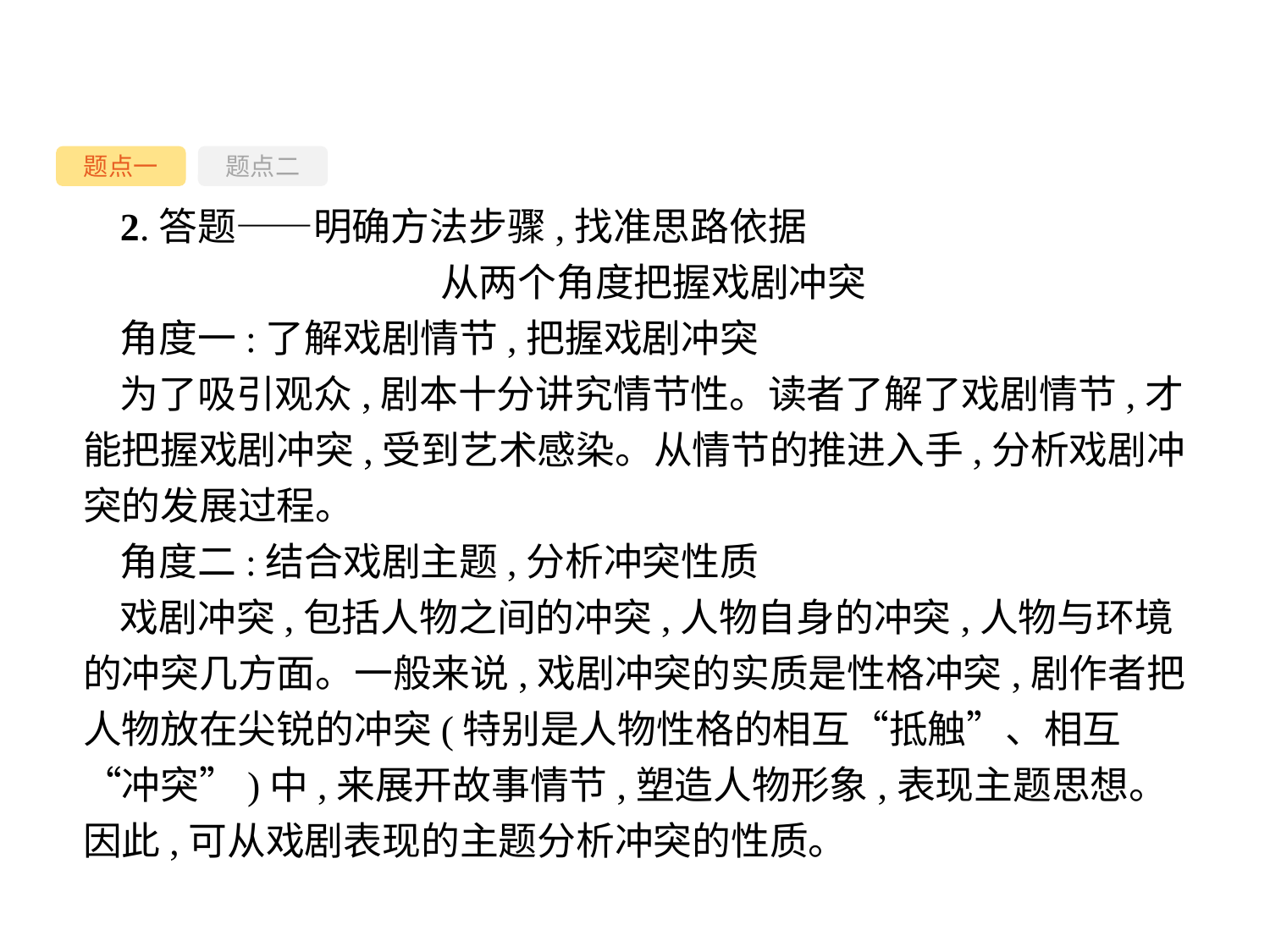

题点一
题点二
2.答题——明确方法步骤,找准思路依据
从两个角度把握戏剧冲突
角度一:了解戏剧情节,把握戏剧冲突
为了吸引观众,剧本十分讲究情节性。读者了解了戏剧情节,才能把握戏剧冲突,受到艺术感染。从情节的推进入手,分析戏剧冲突的发展过程。
角度二:结合戏剧主题,分析冲突性质
戏剧冲突,包括人物之间的冲突,人物自身的冲突,人物与环境的冲突几方面。一般来说,戏剧冲突的实质是性格冲突,剧作者把人物放在尖锐的冲突(特别是人物性格的相互“抵触”、相互“冲突”)中,来展开故事情节,塑造人物形象,表现主题思想。因此,可从戏剧表现的主题分析冲突的性质。
-27-